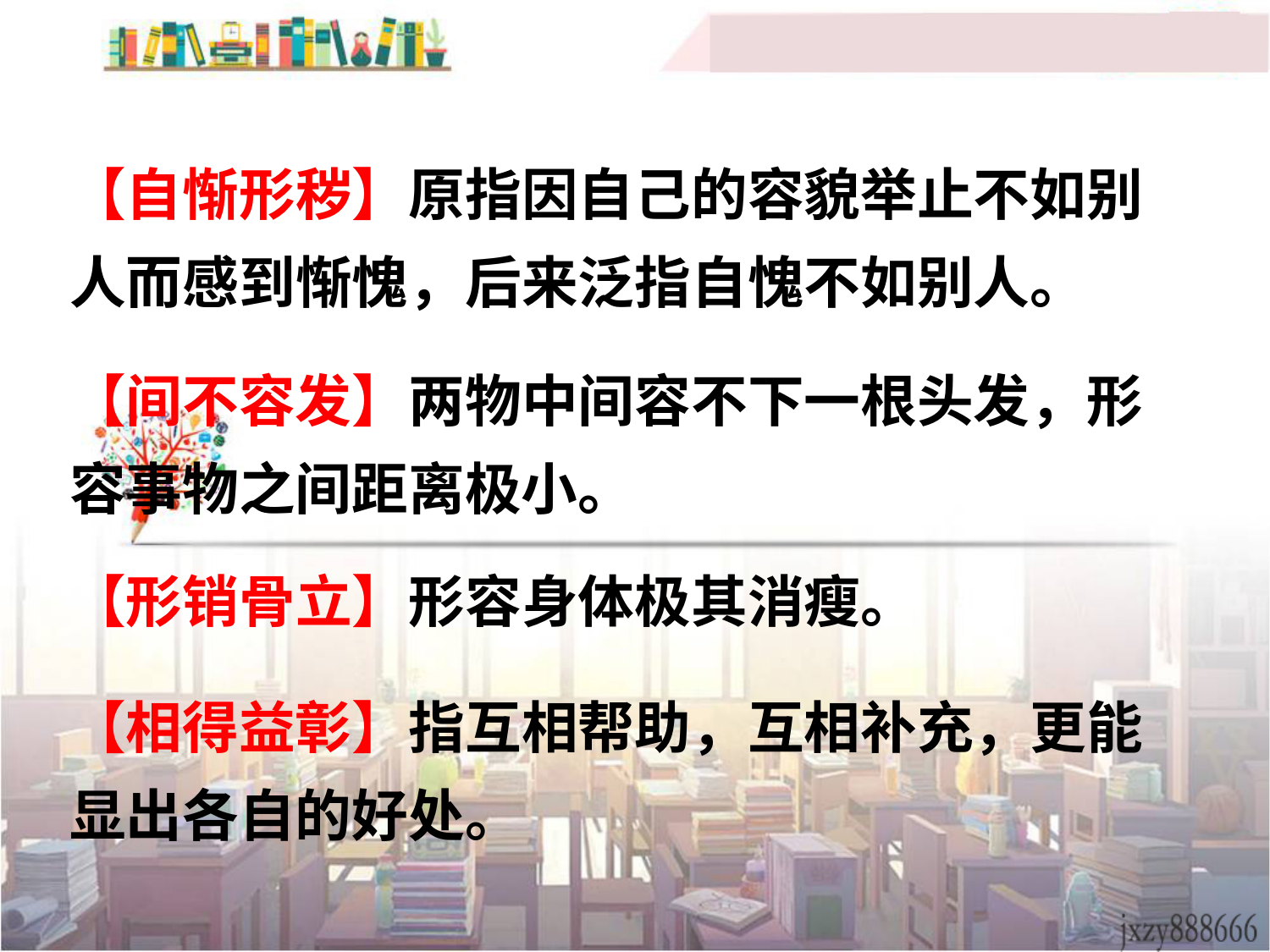

【自惭形秽】原指因自己的容貌举止不如别人而感到惭愧，后来泛指自愧不如别人。
【间不容发】两物中间容不下一根头发，形容事物之间距离极小。
【形销骨立】形容身体极其消瘦。
【相得益彰】指互相帮助，互相补充，更能显出各自的好处。